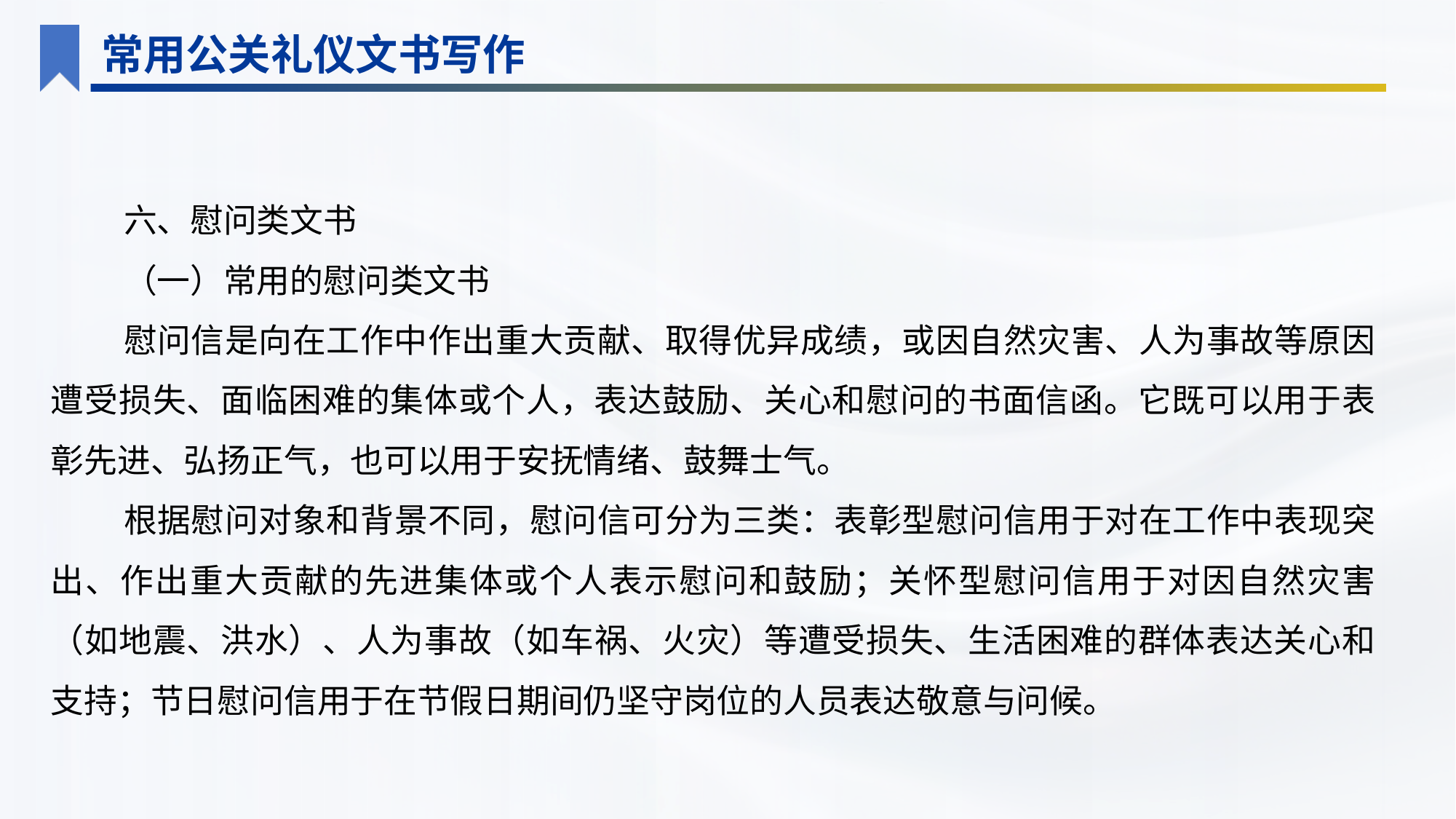

常用公关礼仪文书写作
六、慰问类文书
（一）常用的慰问类文书
慰问信是向在工作中作出重大贡献、取得优异成绩，或因自然灾害、人为事故等原因遭受损失、面临困难的集体或个人，表达鼓励、关心和慰问的书面信函。它既可以用于表彰先进、弘扬正气，也可以用于安抚情绪、鼓舞士气。
根据慰问对象和背景不同，慰问信可分为三类：表彰型慰问信用于对在工作中表现突出、作出重大贡献的先进集体或个人表示慰问和鼓励；关怀型慰问信用于对因自然灾害（如地震、洪水）、人为事故（如车祸、火灾）等遭受损失、生活困难的群体表达关心和支持；节日慰问信用于在节假日期间仍坚守岗位的人员表达敬意与问候。